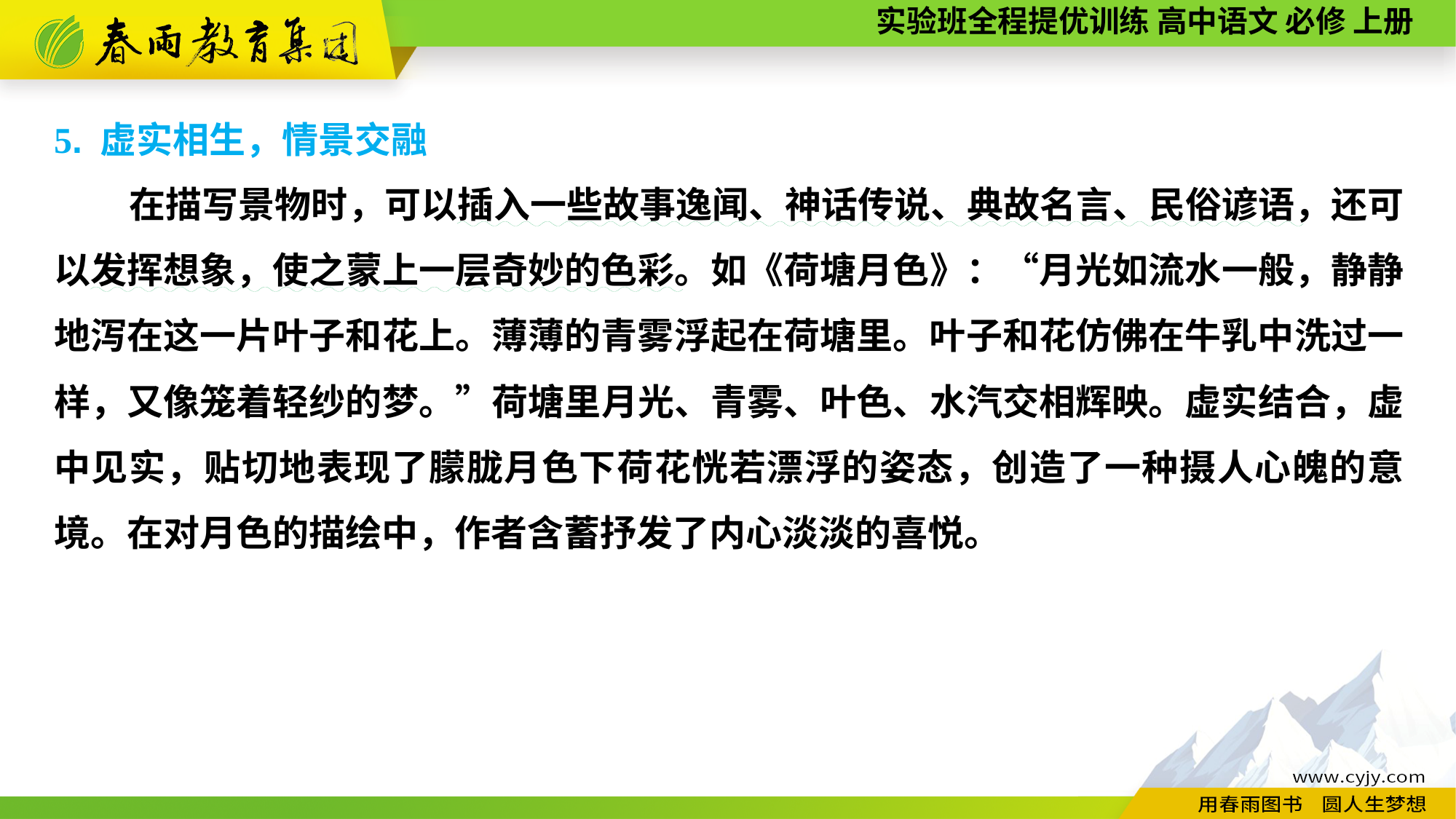

5. 虚实相生，情景交融
在描写景物时，可以插入一些故事逸闻、神话传说、典故名言、民俗谚语，还可以发挥想象，使之蒙上一层奇妙的色彩。如《荷塘月色》：“月光如流水一般，静静地泻在这一片叶子和花上。薄薄的青雾浮起在荷塘里。叶子和花仿佛在牛乳中洗过一样，又像笼着轻纱的梦。”荷塘里月光、青雾、叶色、水汽交相辉映。虚实结合，虚中见实，贴切地表现了朦胧月色下荷花恍若漂浮的姿态，创造了一种摄人心魄的意境。在对月色的描绘中，作者含蓄抒发了内心淡淡的喜悦。